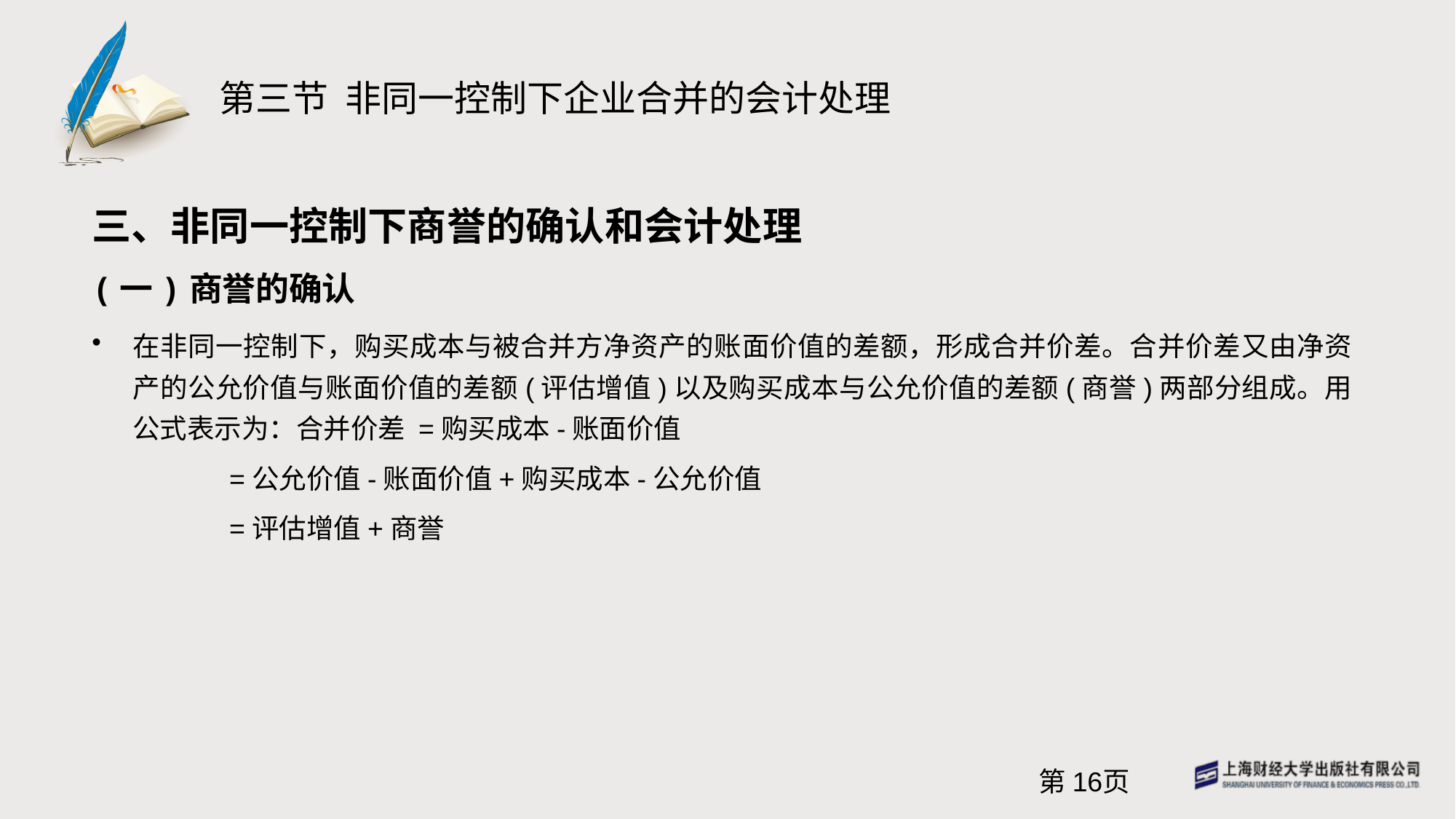

# 第三节  非同一控制下企业合并的会计处理
三、非同一控制下商誉的确认和会计处理
(一)商誉的确认
在非同一控制下，购买成本与被合并方净资产的账面价值的差额，形成合并价差。合并价差又由净资产的公允价值与账面价值的差额(评估增值)以及购买成本与公允价值的差额(商誉)两部分组成。用公式表示为：合并价差 =购买成本-账面价值
                  =公允价值-账面价值+购买成本-公允价值
                  =评估增值+商誉

16